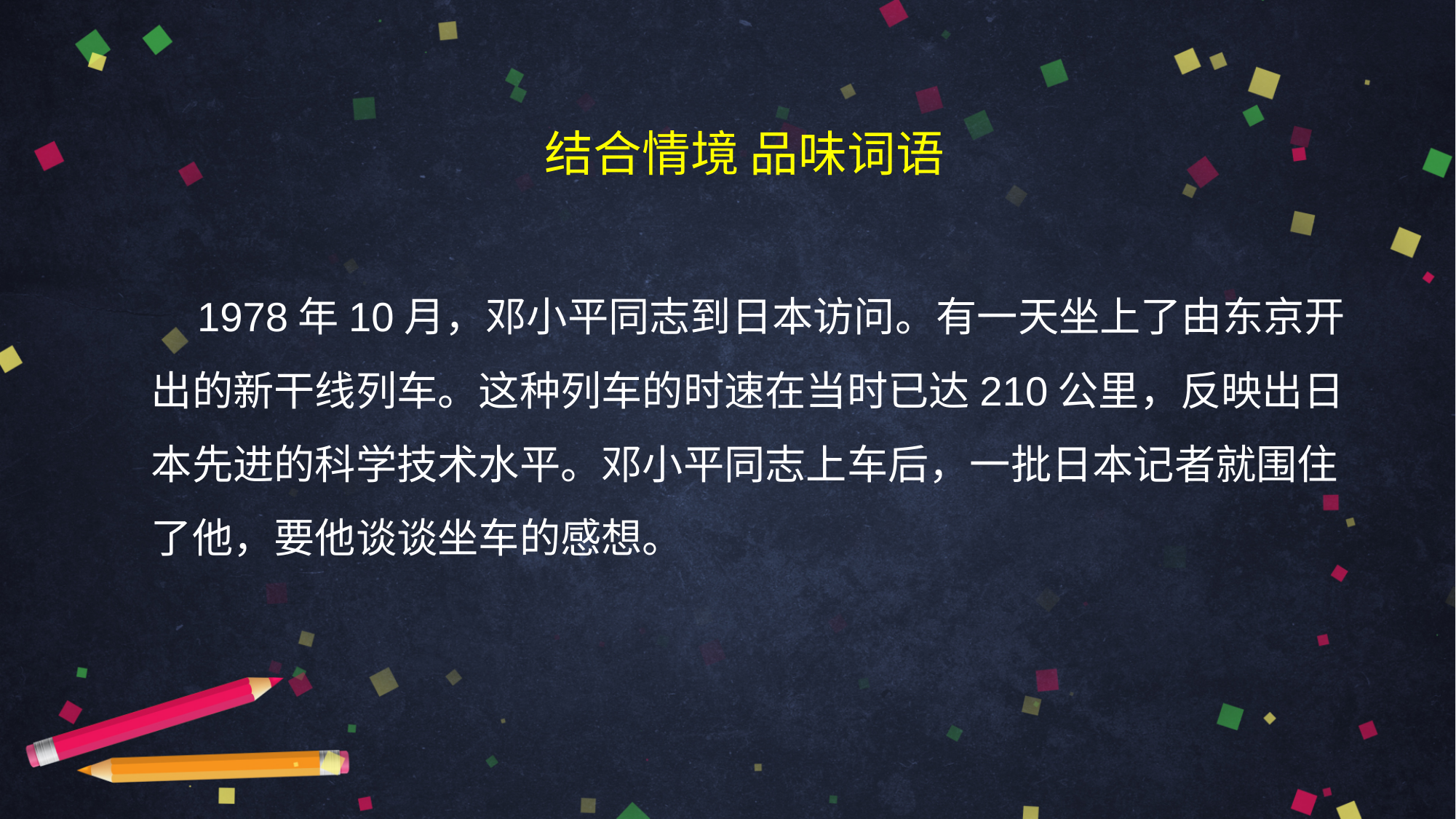

结合情境 品味词语
    1978年10月，邓小平同志到日本访问。有一天坐上了由东京开出的新干线列车。这种列车的时速在当时已达210公里，反映出日本先进的科学技术水平。邓小平同志上车后，一批日本记者就围住了他，要他谈谈坐车的感想。